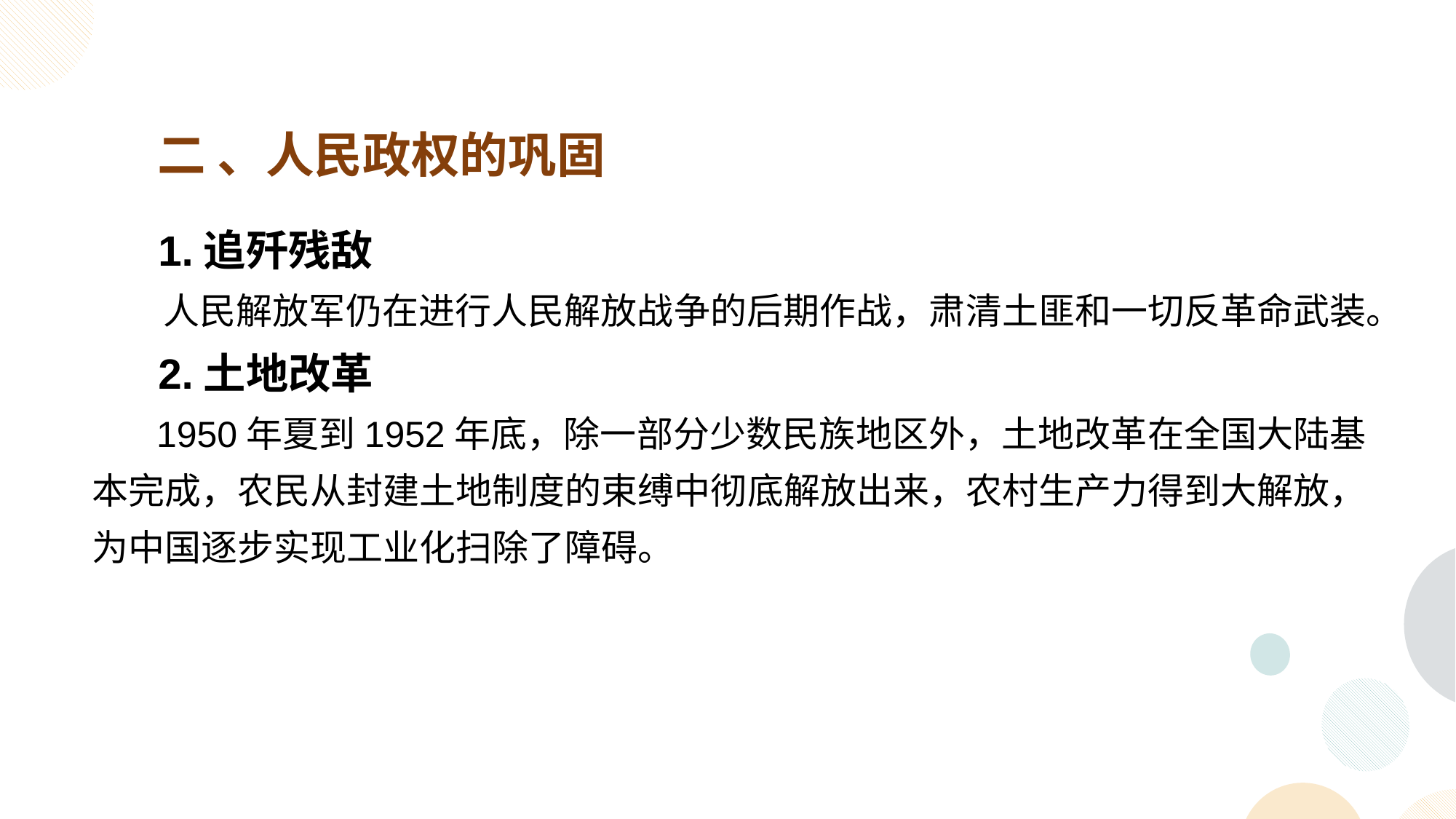

二 、人民政权的巩固
 1.追歼残敌
 人民解放军仍在进行人民解放战争的后期作战，肃清土匪和一切反革命武装。
 2.土地改革
 1950年夏到1952年底，除一部分少数民族地区外，土地改革在全国大陆基本完成，农民从封建土地制度的束缚中彻底解放出来，农村生产力得到大解放，为中国逐步实现工业化扫除了障碍。